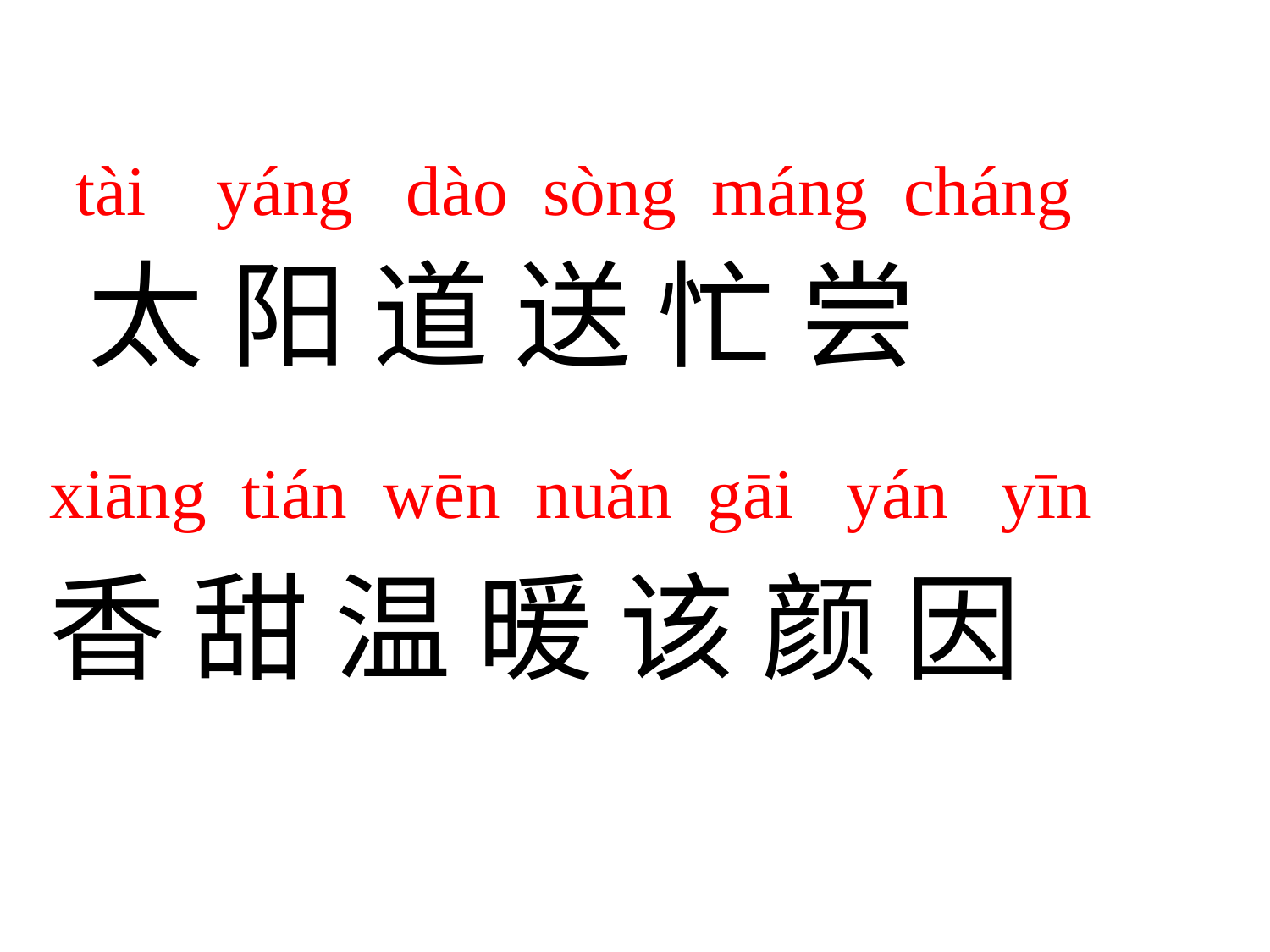

tài    yáng   dào  sòng  máng  cháng
太 阳 道 送 忙 尝
xiāng  tián  wēn  nuǎn  gāi   yán   yīn
香 甜 温 暖 该 颜 因